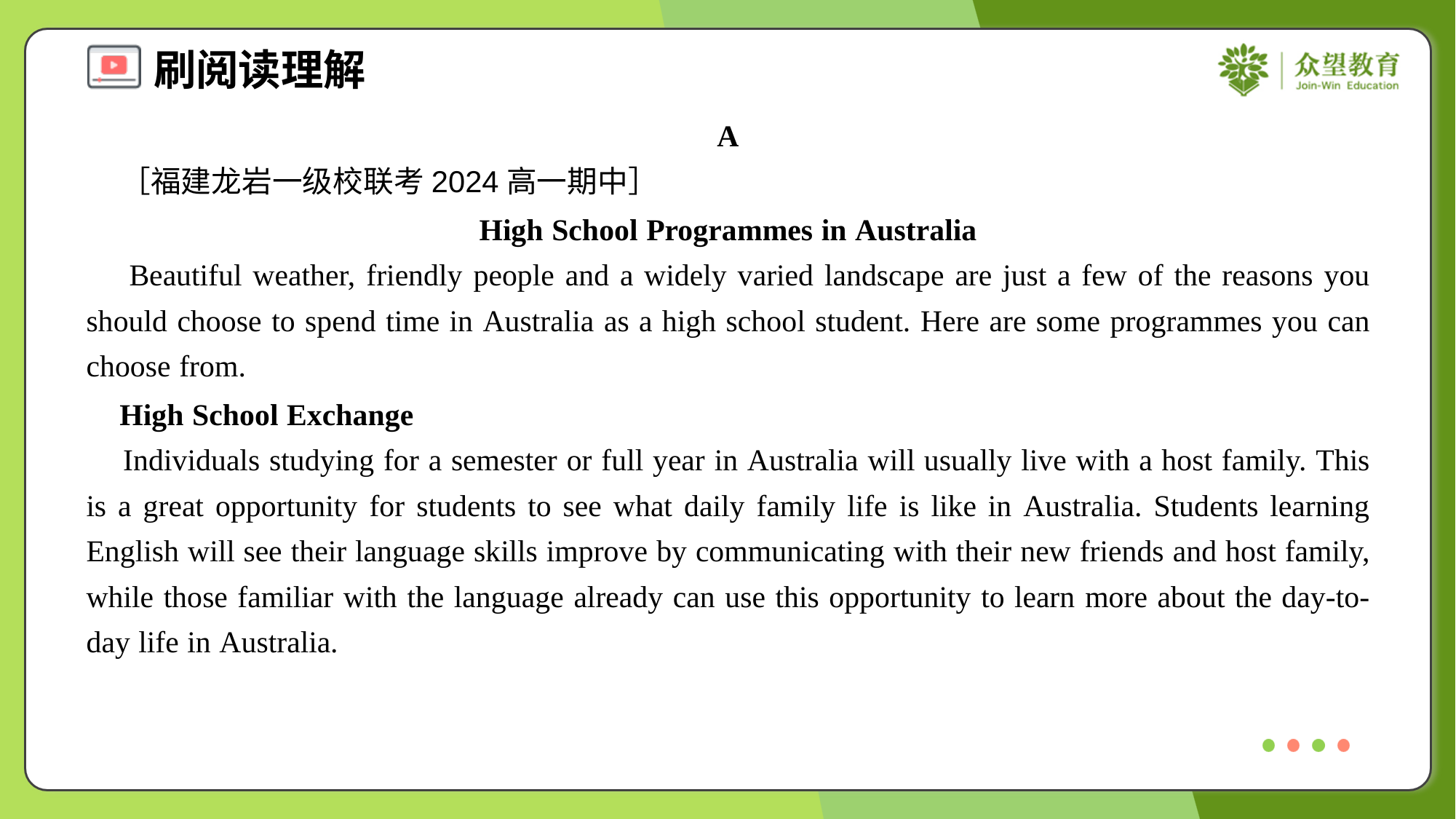

A
    ［福建龙岩一级校联考2024高一期中］
High School Programmes in Australia
    Beautiful weather, friendly people and a widely varied landscape are just a few of the reasons you should choose to spend time in Australia as a high school student. Here are some programmes you can choose from.
    High School Exchange
    Individuals studying for a semester or full year in Australia will usually live with a host family. This is a great opportunity for students to see what daily family life is like in Australia. Students learning English will see their language skills improve by communicating with their new friends and host family, while those familiar with the language already can use this opportunity to learn more about the day-to-day life in Australia.